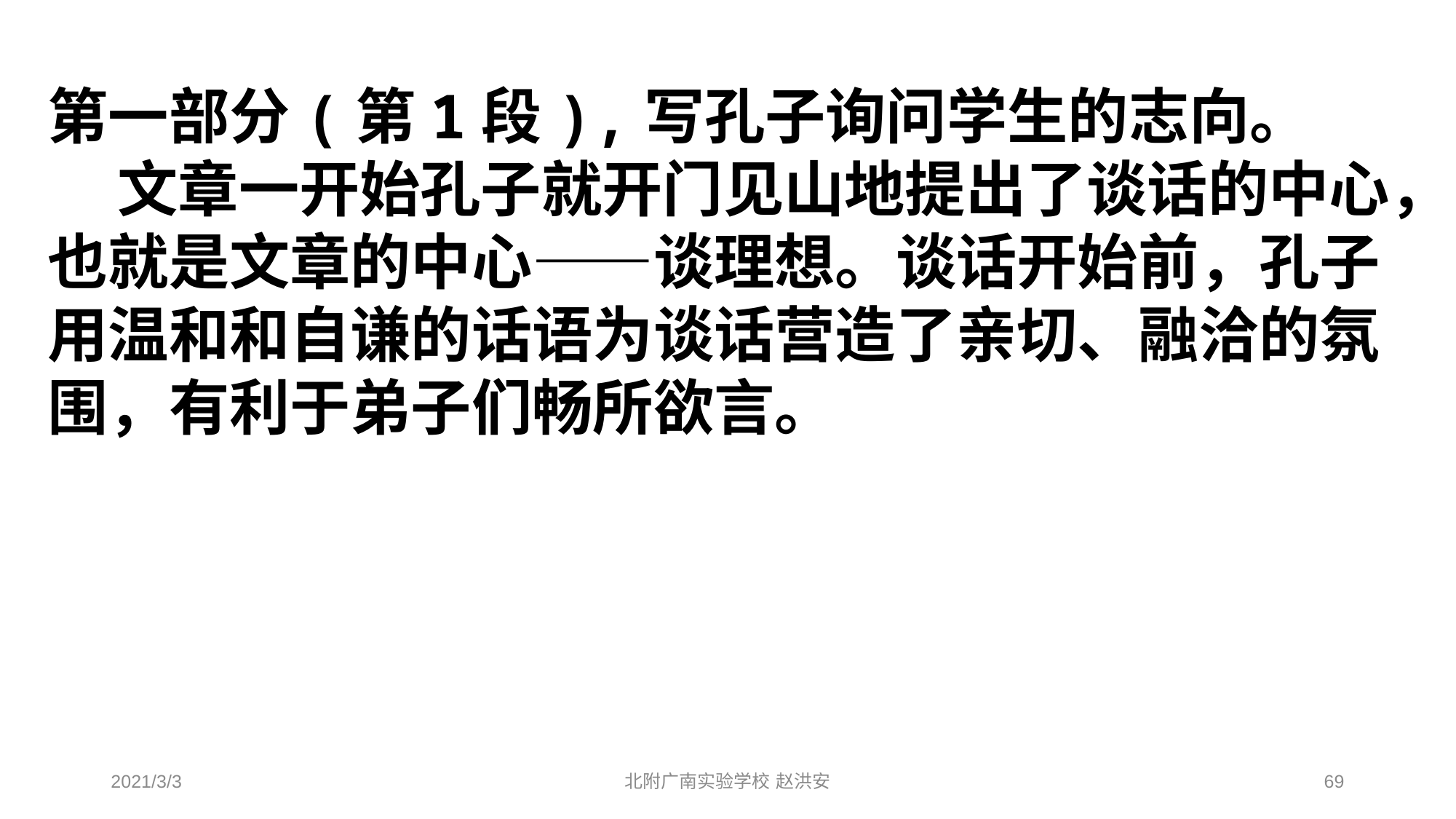

第一部分(第1段),写孔子询问学生的志向。
    文章一开始孔子就开门见山地提出了谈话的中心，也就是文章的中心——谈理想。谈话开始前，孔子用温和和自谦的话语为谈话营造了亲切、融洽的氛围，有利于弟子们畅所欲言。
2021/3/3
北附广南实验学校 赵洪安
69